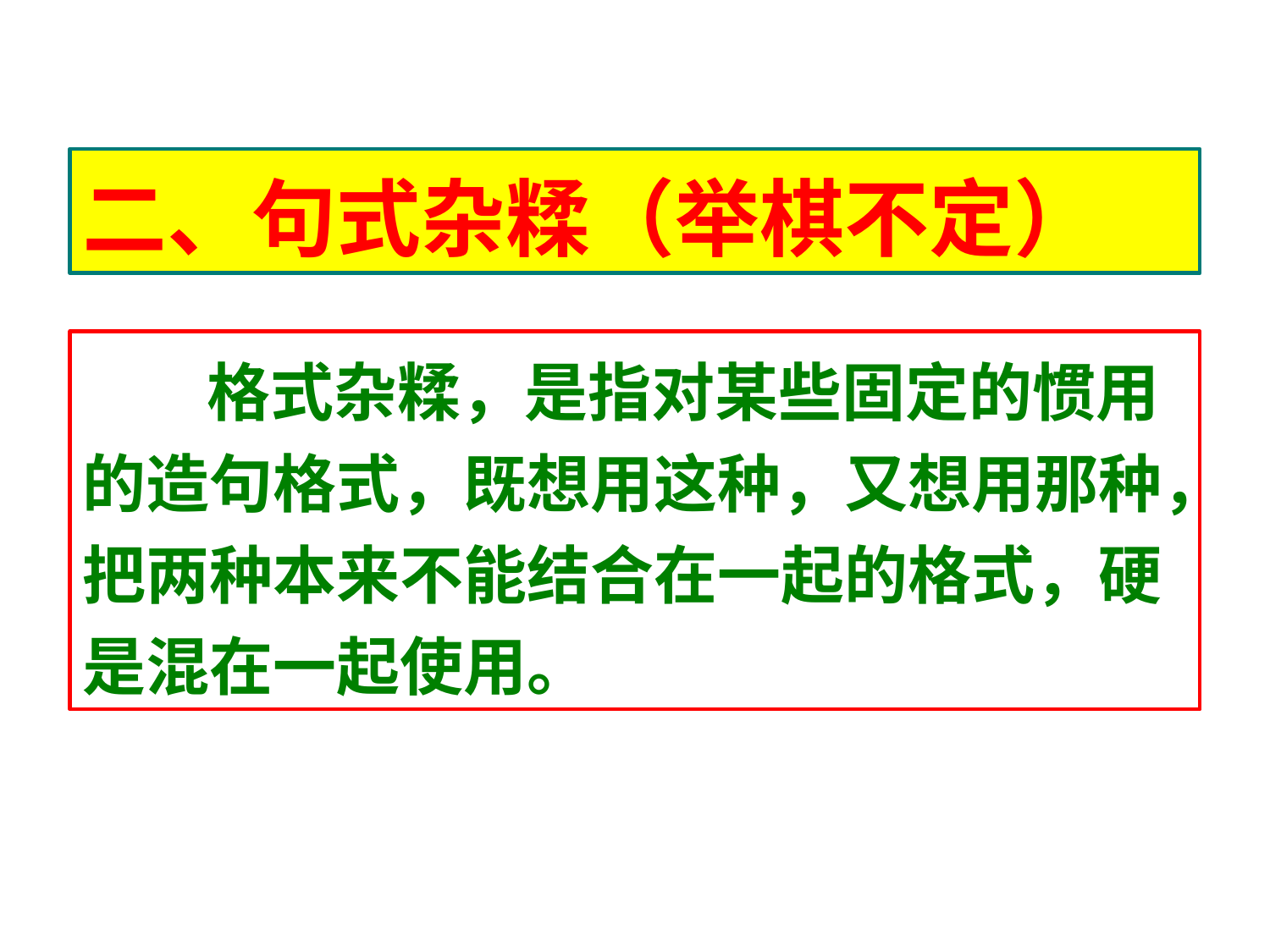

二、句式杂糅（举棋不定）
         格式杂糅，是指对某些固定的惯用的造句格式，既想用这种，又想用那种，把两种本来不能结合在一起的格式，硬是混在一起使用。